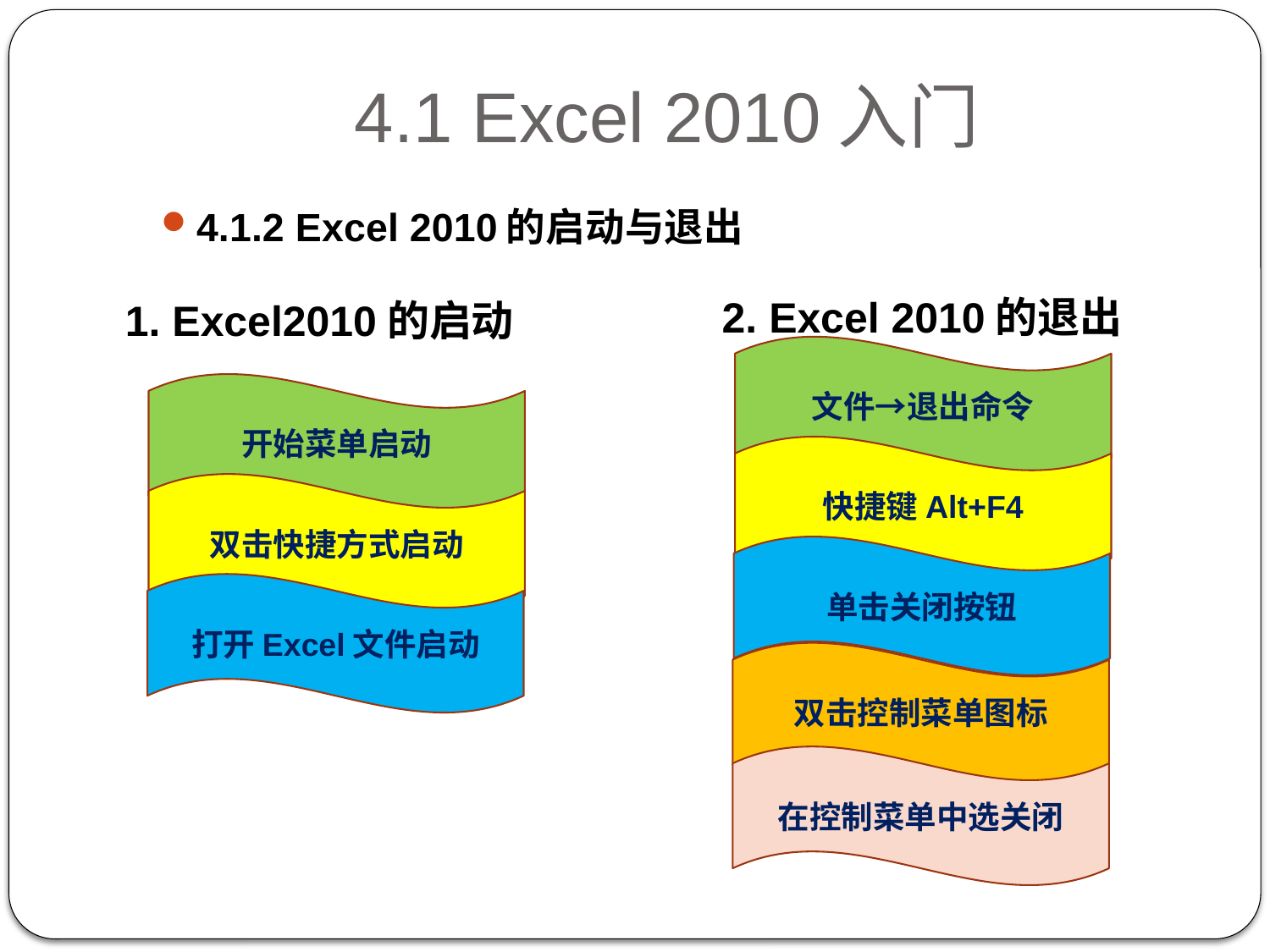

# 4.1 Excel 2010入门
4.1.2 Excel 2010的启动与退出

2. Excel 2010的退出
1. Excel2010的启动
文件→退出命令
快捷键Alt+F4
单击关闭按钮
双击控制菜单图标
在控制菜单中选关闭
开始菜单启动
双击快捷方式启动
打开Excel文件启动